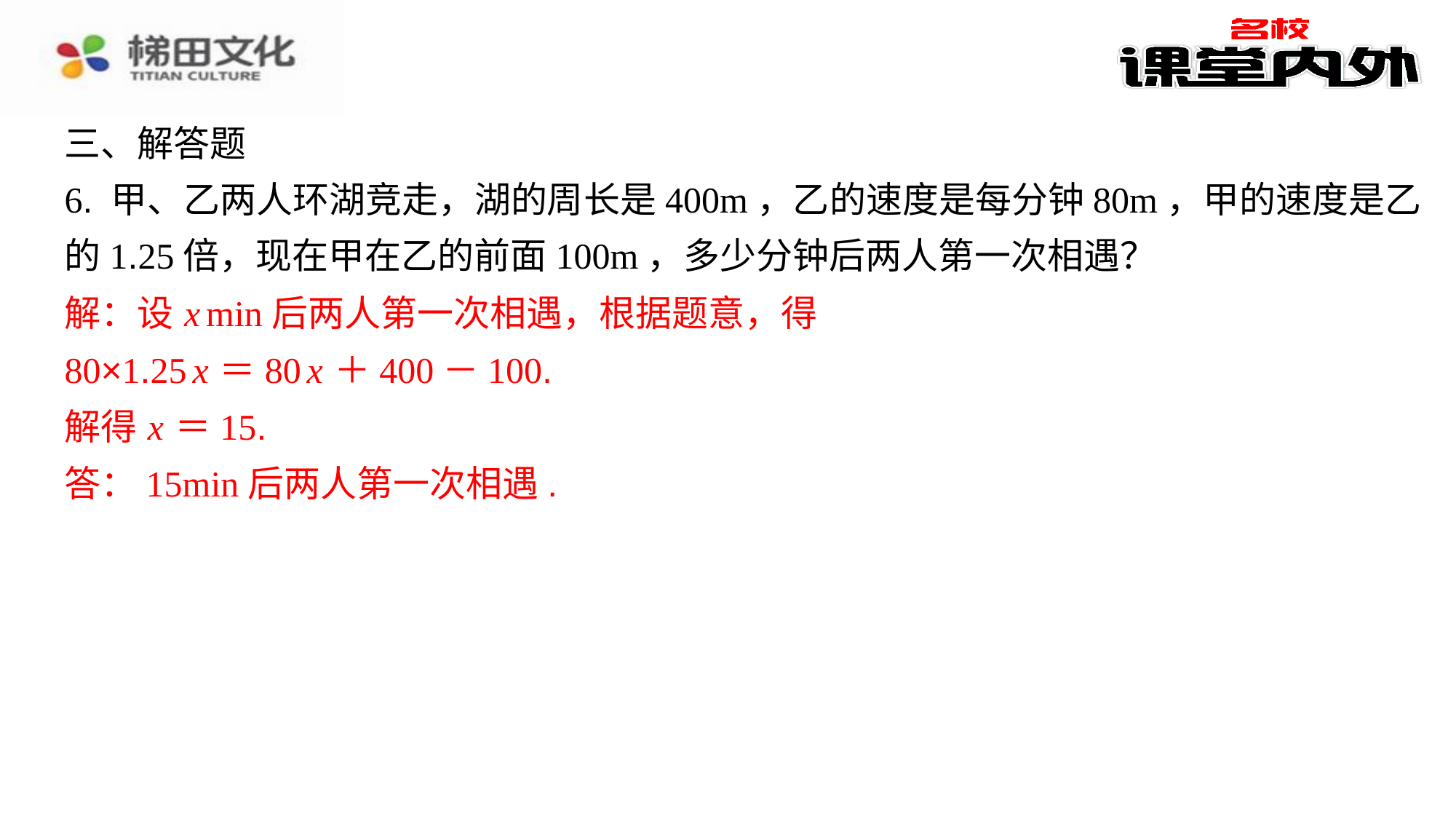

三、解答题
6. 甲、乙两人环湖竞走，湖的周长是400m，乙的速度是每分钟80m，甲的速度是乙
的1.25倍，现在甲在乙的前面100m，多少分钟后两人第一次相遇？
解：设 x min后两人第一次相遇，根据题意，得
80×1.25 x ＝80 x ＋400－100.
解得 x ＝15.
答：15min后两人第一次相遇.
解：设 x min后两人第一次相遇，根据题意，得
80×1.25 x ＝80 x ＋400－100.
解得 x ＝15.
答：15min后两人第一次相遇.